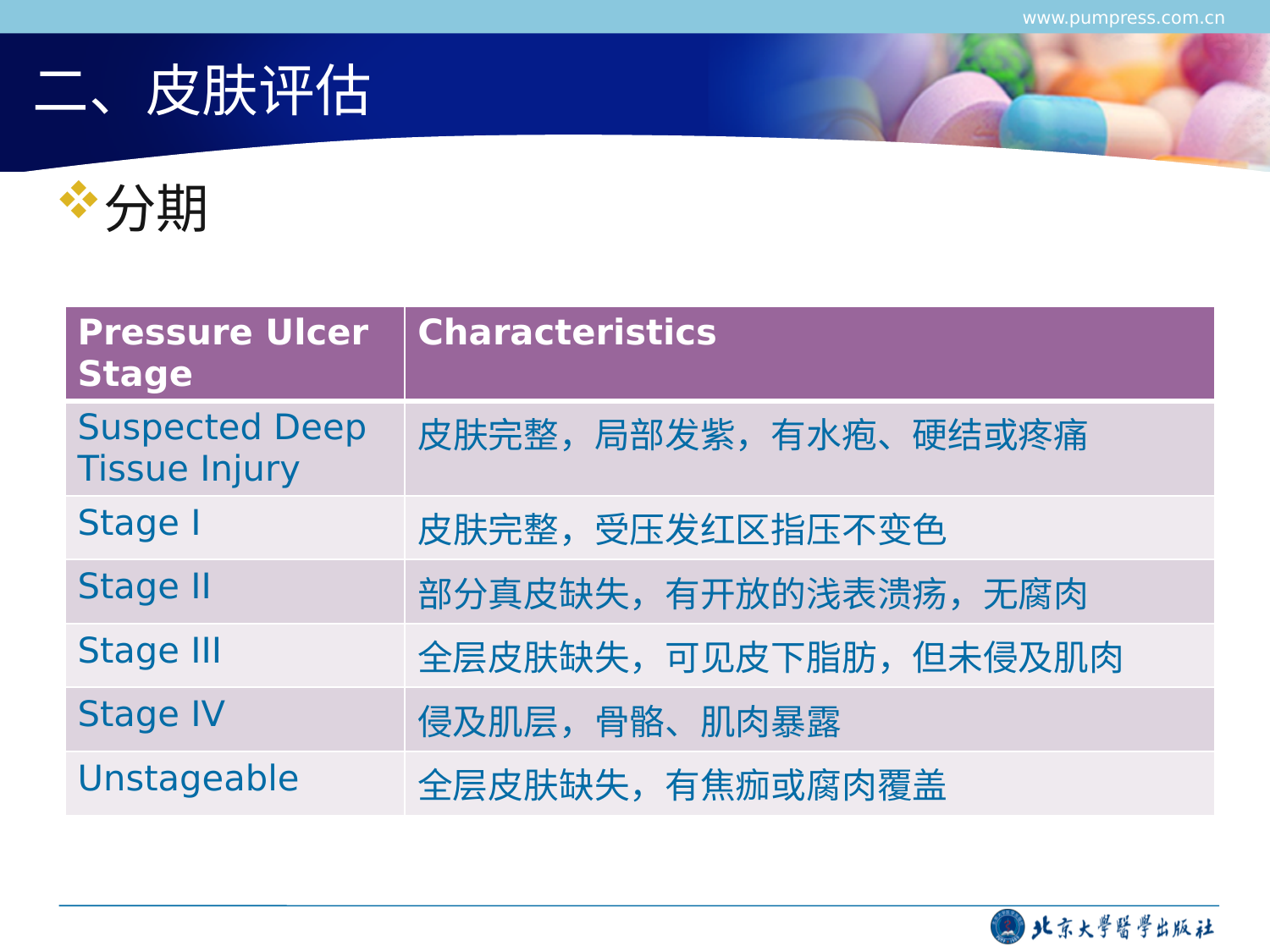

www.pumpress.com.cn
# 二、皮肤评估
分期
| Pressure Ulcer Stage | Characteristics |
| --- | --- |
| Suspected Deep Tissue Injury | 皮肤完整，局部发紫，有水疱、硬结或疼痛 |
| Stage I | 皮肤完整，受压发红区指压不变色 |
| Stage II | 部分真皮缺失，有开放的浅表溃疡，无腐肉 |
| Stage III | 全层皮肤缺失，可见皮下脂肪，但未侵及肌肉 |
| Stage IV | 侵及肌层，骨骼、肌肉暴露 |
| Unstageable | 全层皮肤缺失，有焦痂或腐肉覆盖 |